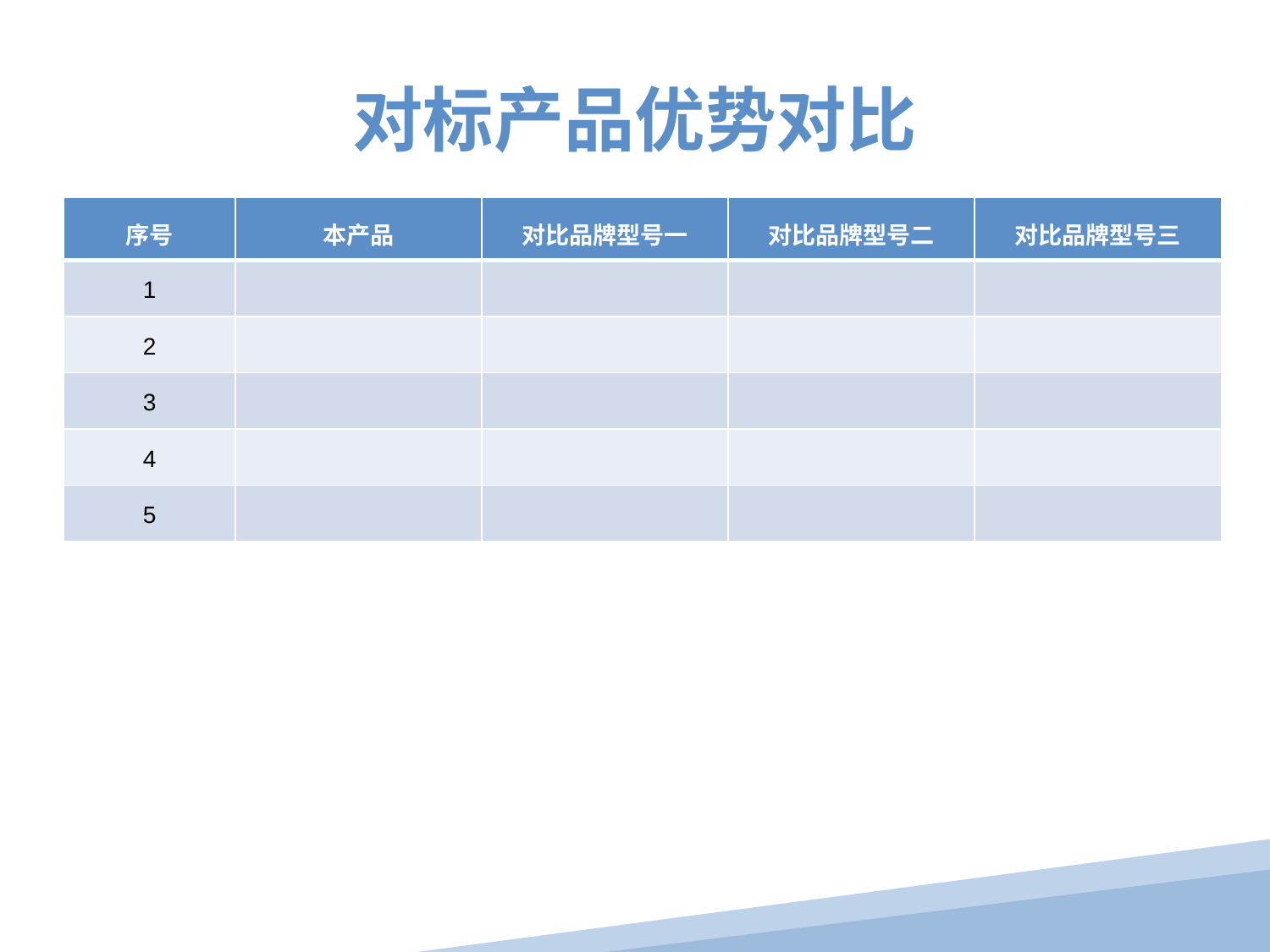

对标产品优势对比
| 序号 | 本产品 | 对比品牌型号一 | 对比品牌型号二 | 对比品牌型号三 |
| --- | --- | --- | --- | --- |
| 1 |  |  |  |  |
| 2 |  |  |  |  |
| 3 |  |  |  |  |
| 4 |  |  |  |  |
| 5 |  |  |  |  |